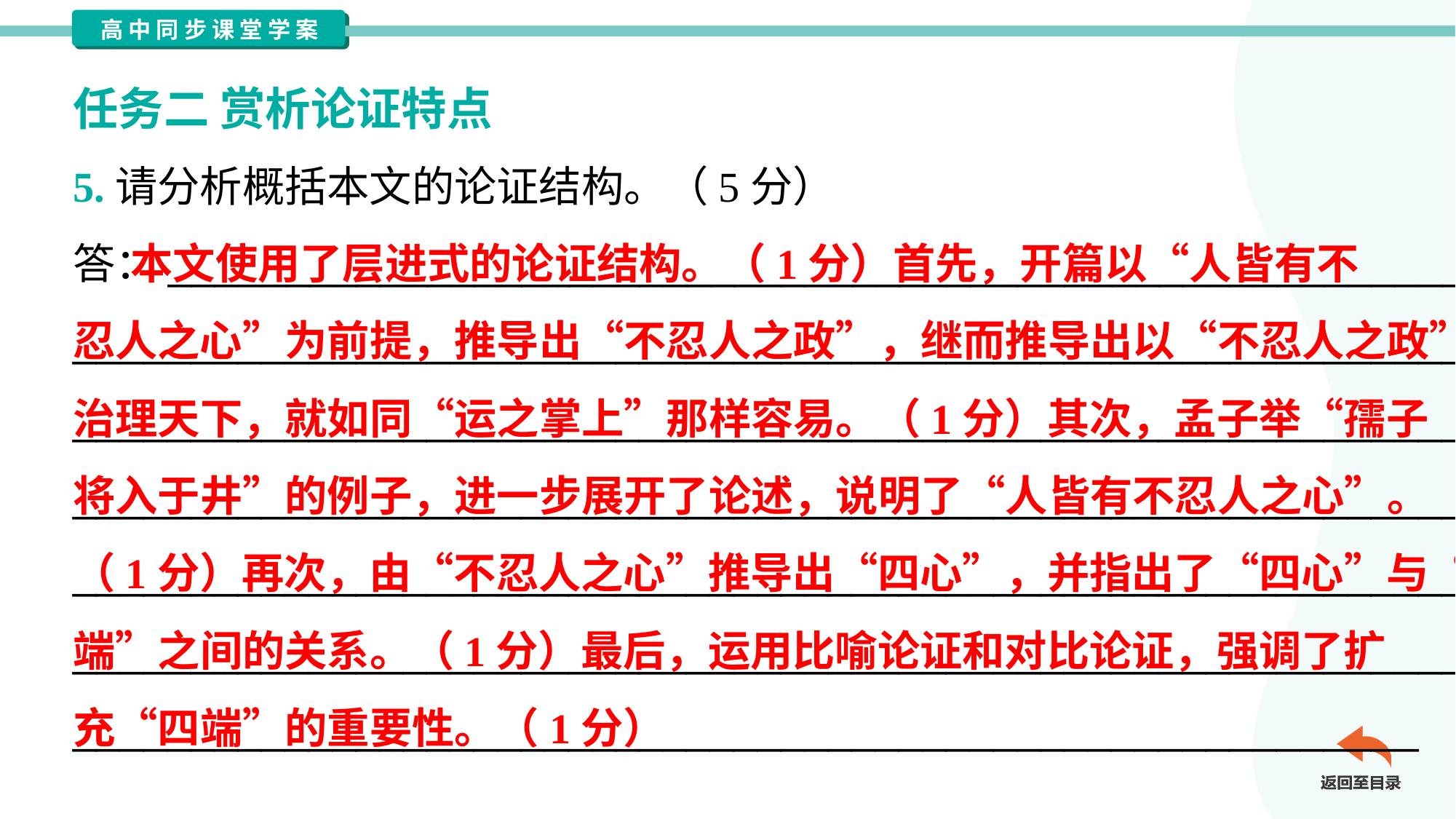

任务二 赏析论证特点
5.请分析概括本文的论证结构。（5分）
答：_________________________________________________________
_____________________________________________________________
_____________________________________________________________
_____________________________________________________________
_____________________________________________________________
_____________________________________________________________
_________________________________________________________
     本文使用了层进式的论证结构。（1分）首先，开篇以“人皆有不
忍人之心”为前提，推导出“不忍人之政”，继而推导出以“不忍人之政”
治理天下，就如同“运之掌上”那样容易。（1分）其次，孟子举“孺子
将入于井”的例子，进一步展开了论述，说明了“人皆有不忍人之心”。
（1分）再次，由“不忍人之心”推导出“四心”，并指出了“四心”与“四
端”之间的关系。（1分）最后，运用比喻论证和对比论证，强调了扩
充“四端”的重要性。（1分）